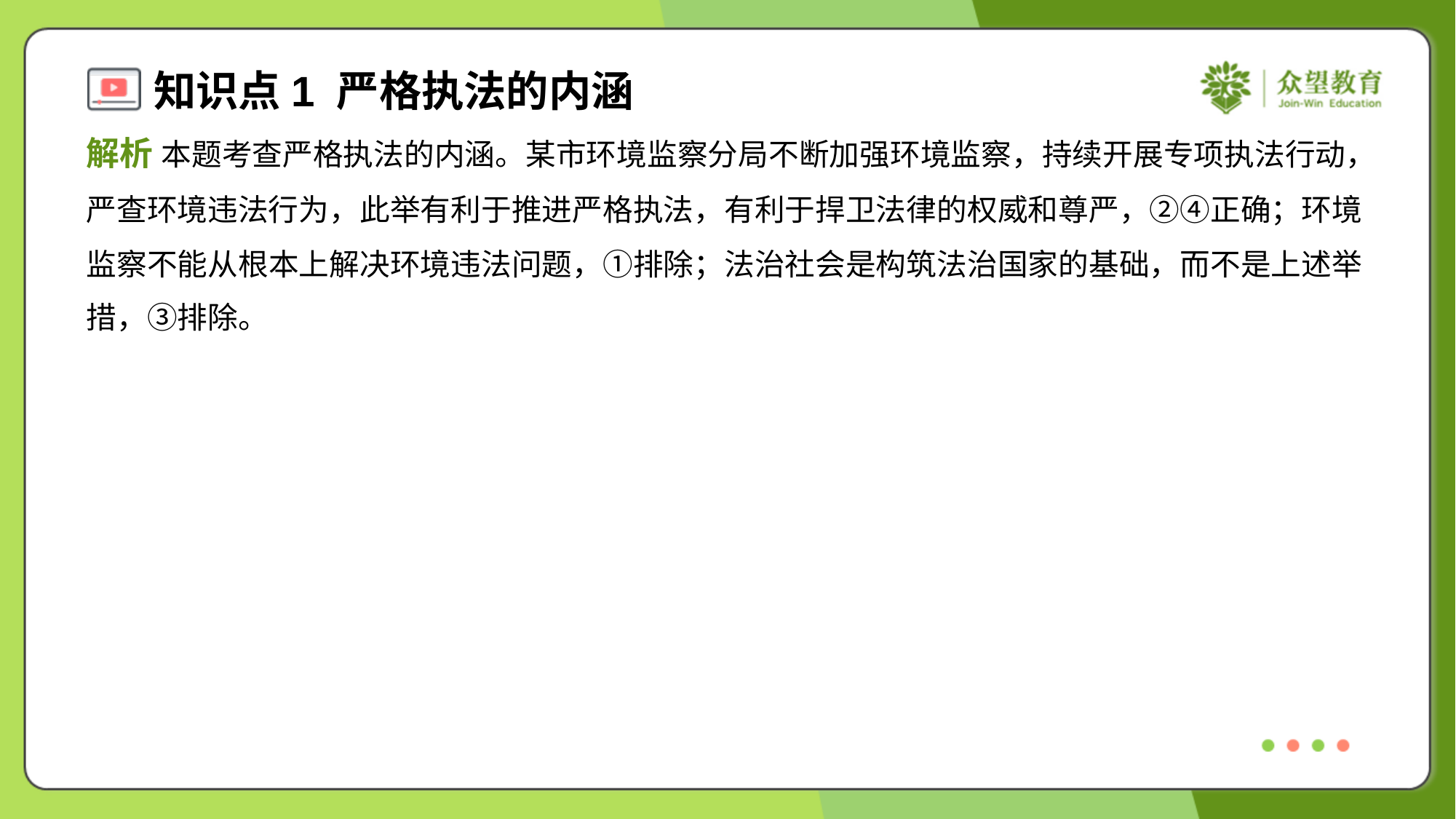

解析 本题考查严格执法的内涵。某市环境监察分局不断加强环境监察，持续开展专项执法行动，
严查环境违法行为，此举有利于推进严格执法，有利于捍卫法律的权威和尊严，②④正确；环境
监察不能从根本上解决环境违法问题，①排除；法治社会是构筑法治国家的基础，而不是上述举
措，③排除。